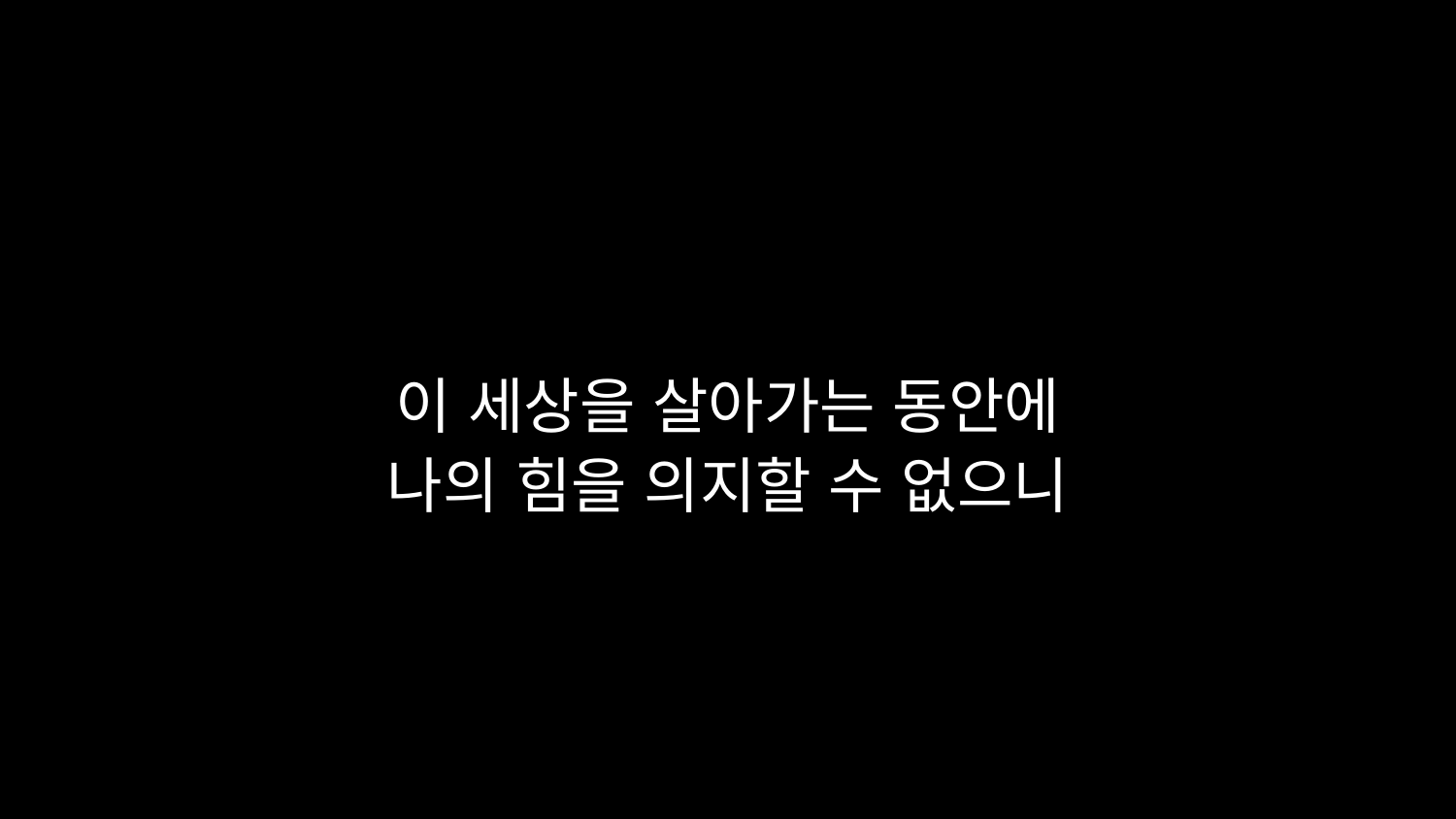

# 이 세상을 살아가는 동안에 나의 힘을 의지할 수 없으니